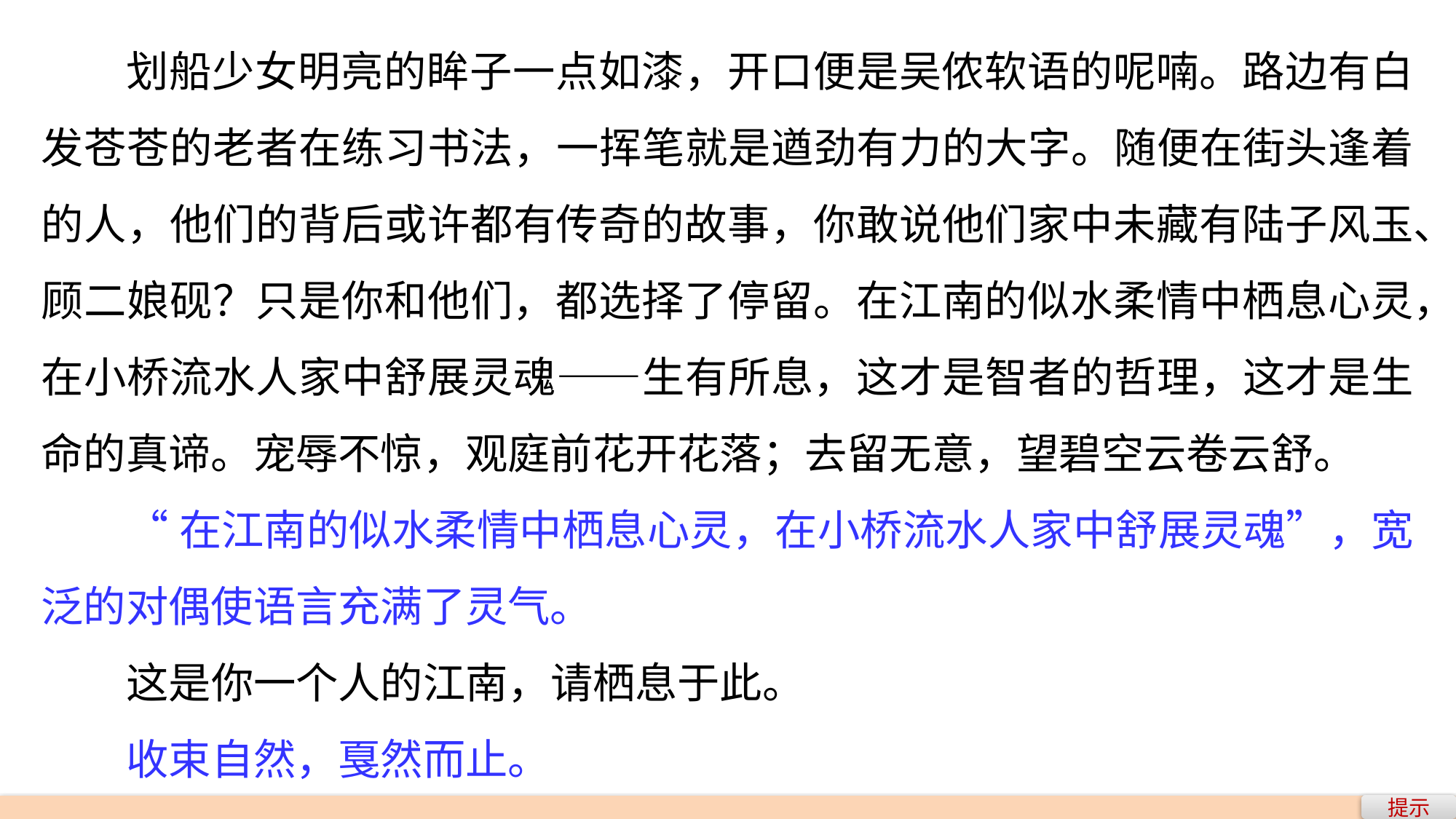

划船少女明亮的眸子一点如漆，开口便是吴侬软语的呢喃。路边有白发苍苍的老者在练习书法，一挥笔就是遒劲有力的大字。随便在街头逢着的人，他们的背后或许都有传奇的故事，你敢说他们家中未藏有陆子风玉、顾二娘砚？只是你和他们，都选择了停留。在江南的似水柔情中栖息心灵，在小桥流水人家中舒展灵魂——生有所息，这才是智者的哲理，这才是生命的真谛。宠辱不惊，观庭前花开花落；去留无意，望碧空云卷云舒。
“在江南的似水柔情中栖息心灵，在小桥流水人家中舒展灵魂”，宽泛的对偶使语言充满了灵气。
这是你一个人的江南，请栖息于此。
收束自然，戛然而止。
提示